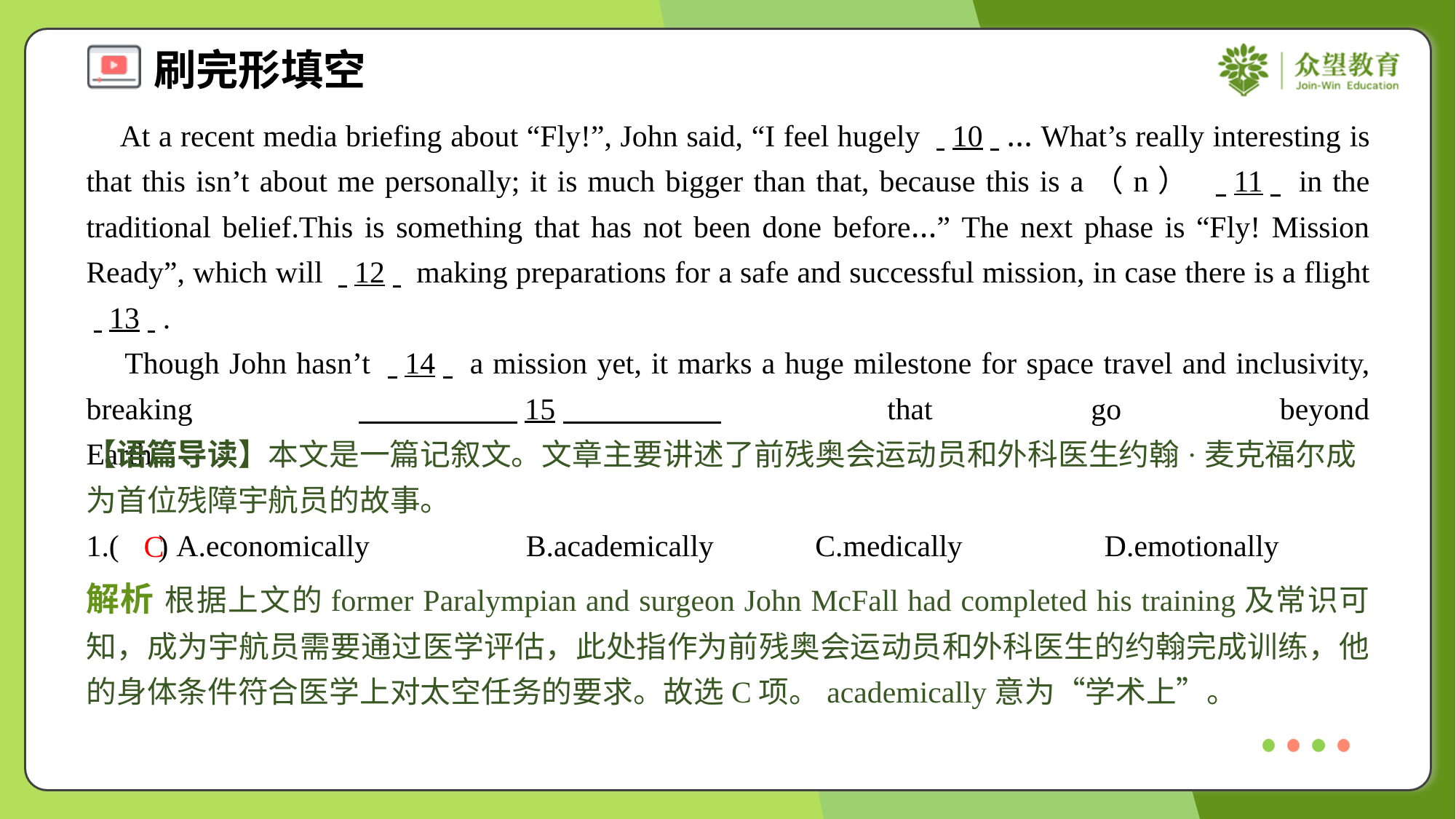

At a recent media briefing about “Fly!”, John said, “I feel hugely . .10. .… What’s really interesting is that this isn’t about me personally; it is much bigger than that, because this is a（n） . .11. . in the traditional belief.This is something that has not been done before…” The next phase is “Fly! Mission Ready”, which will . .12. . making preparations for a safe and successful mission, in case there is a flight . .13. ..
    Though John hasn’t . .14. . a mission yet, it marks a huge milestone for space travel and inclusivity, breaking . .15. . that go beyond Earth.#6
【语篇导读】本文是一篇记叙文。文章主要讲述了前残奥会运动员和外科医生约翰·麦克福尔成为首位残障宇航员的故事。
1.(     ) A.economically	B.academically	C.medically	D.emotionally
C
解析 根据上文的former Paralympian and surgeon John McFall had completed his training及常识可知，成为宇航员需要通过医学评估，此处指作为前残奥会运动员和外科医生的约翰完成训练，他的身体条件符合医学上对太空任务的要求。故选C项。academically意为“学术上”。